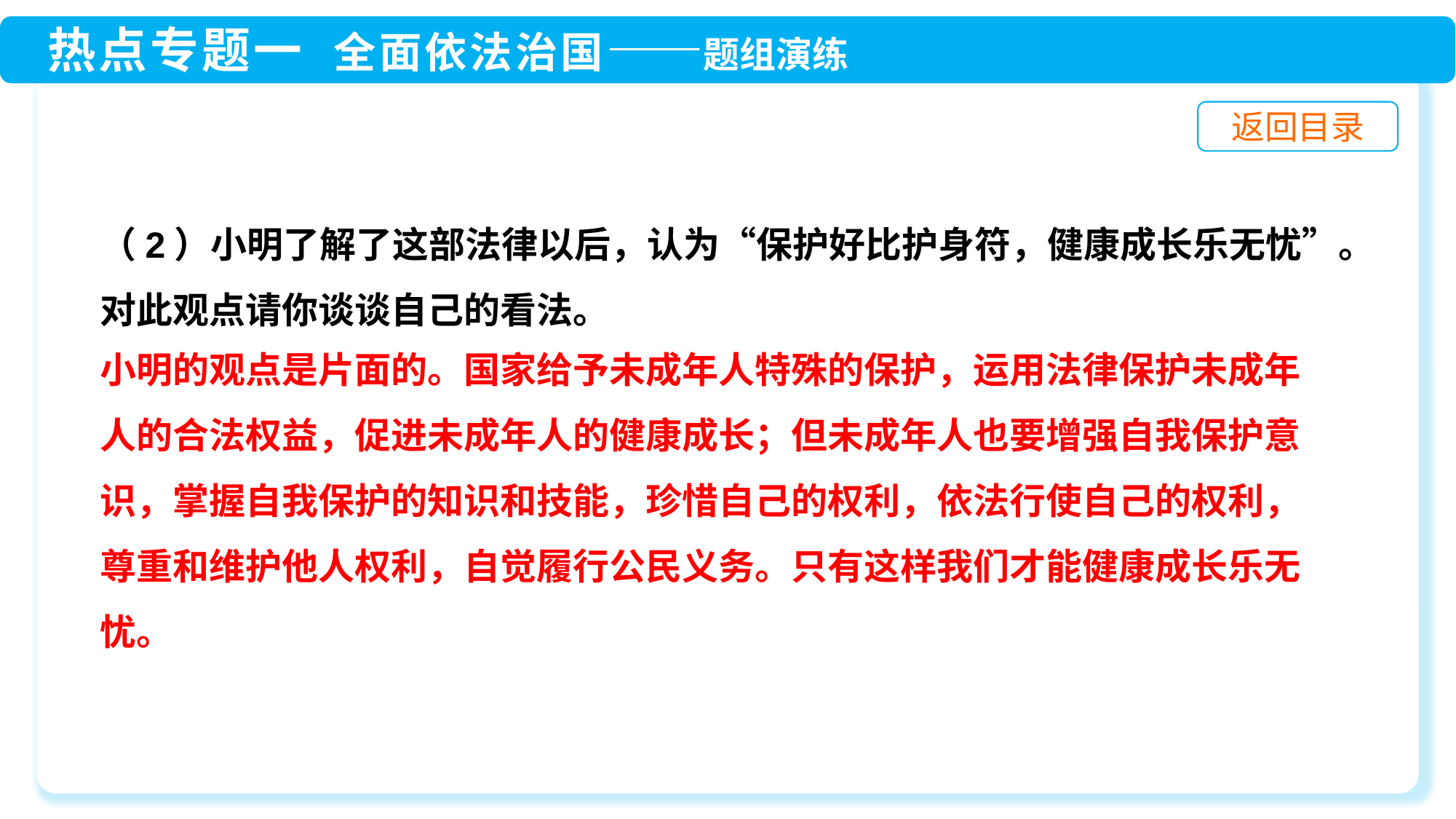

（2）小明了解了这部法律以后，认为“保护好比护身符，健康成长乐无忧”。对此观点请你谈谈自己的看法。
小明的观点是片面的。国家给予未成年人特殊的保护，运用法律保护未成年人的合法权益，促进未成年人的健康成长；但未成年人也要增强自我保护意识，掌握自我保护的知识和技能，珍惜自己的权利，依法行使自己的权利，尊重和维护他人权利，自觉履行公民义务。只有这样我们才能健康成长乐无忧。